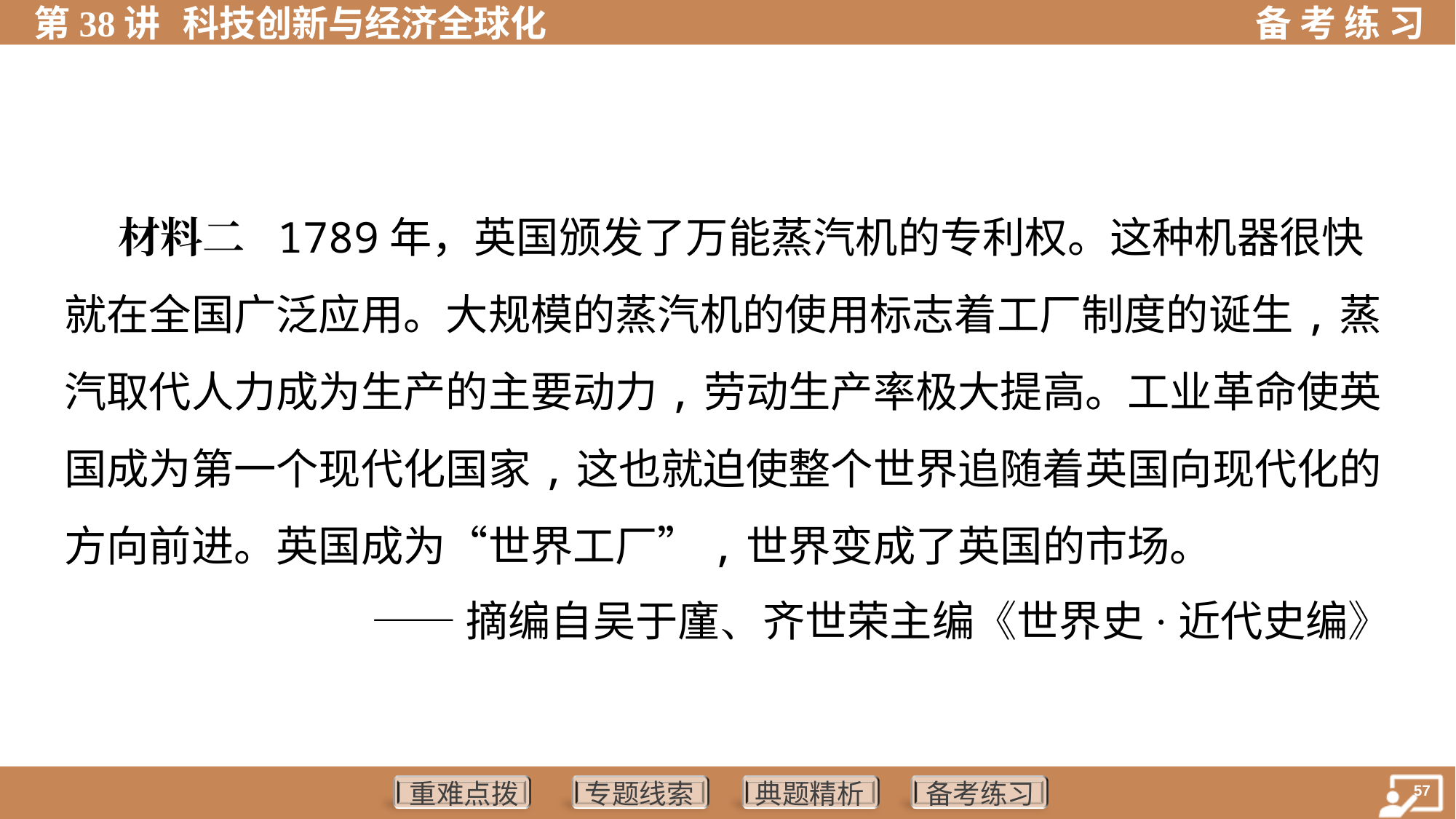

材料二  1789年，英国颁发了万能蒸汽机的专利权。这种机器很快
就在全国广泛应用。大规模的蒸汽机的使用标志着工厂制度的诞生,蒸
汽取代人力成为生产的主要动力,劳动生产率极大提高。工业革命使英
国成为第一个现代化国家,这也就迫使整个世界追随着英国向现代化的
方向前进。英国成为“世界工厂”,世界变成了英国的市场。
——摘编自吴于廑、齐世荣主编《世界史·近代史编》